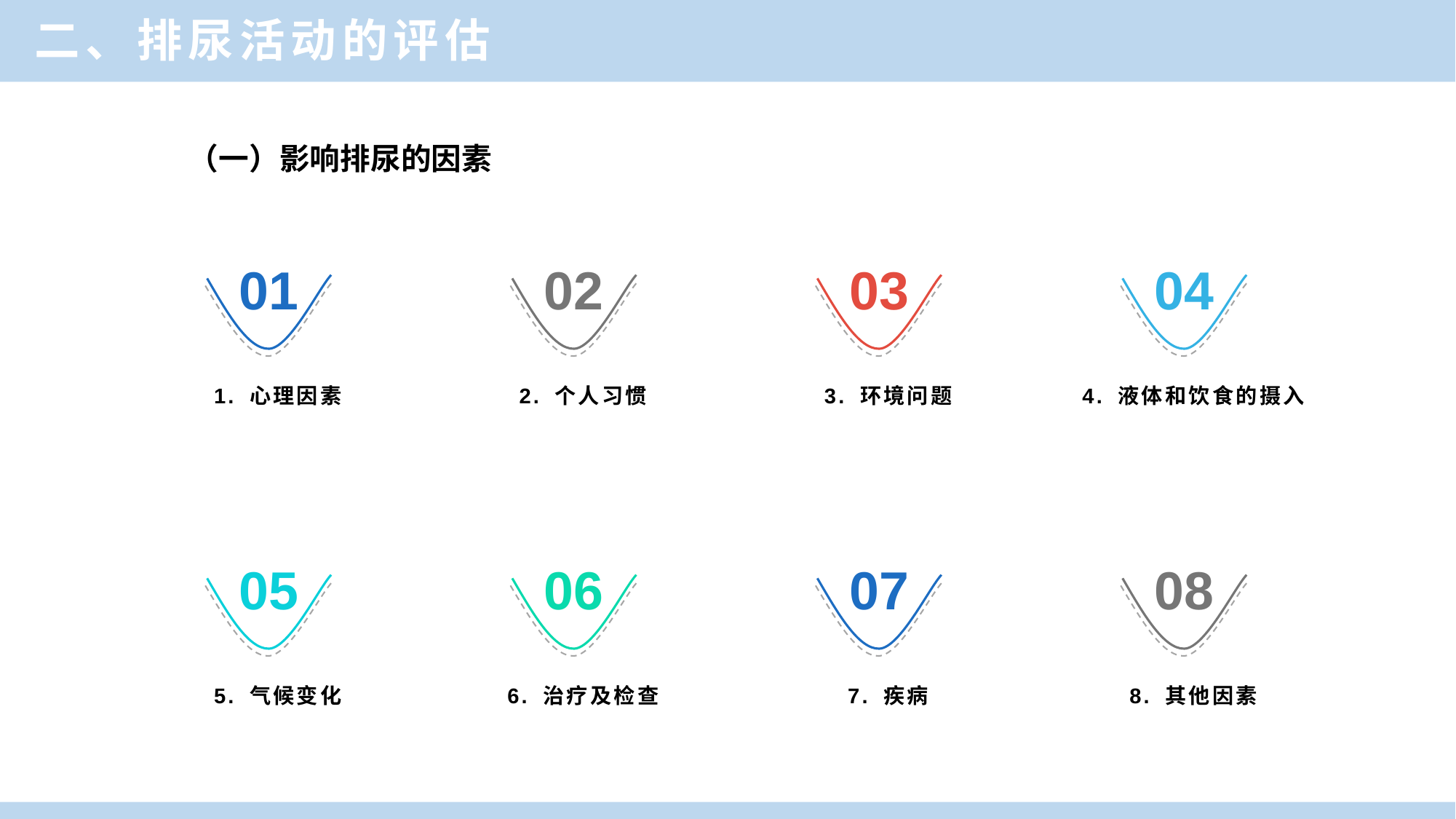

二、排尿活动的评估
（一）影响排尿的因素
01
02
03
04

2. 个人习惯
3. 环境问题
4. 液体和饮食的摄入
1. 心理因素
05
06
07
08

5. 气候变化
6. 治疗及检查
7. 疾病
8. 其他因素